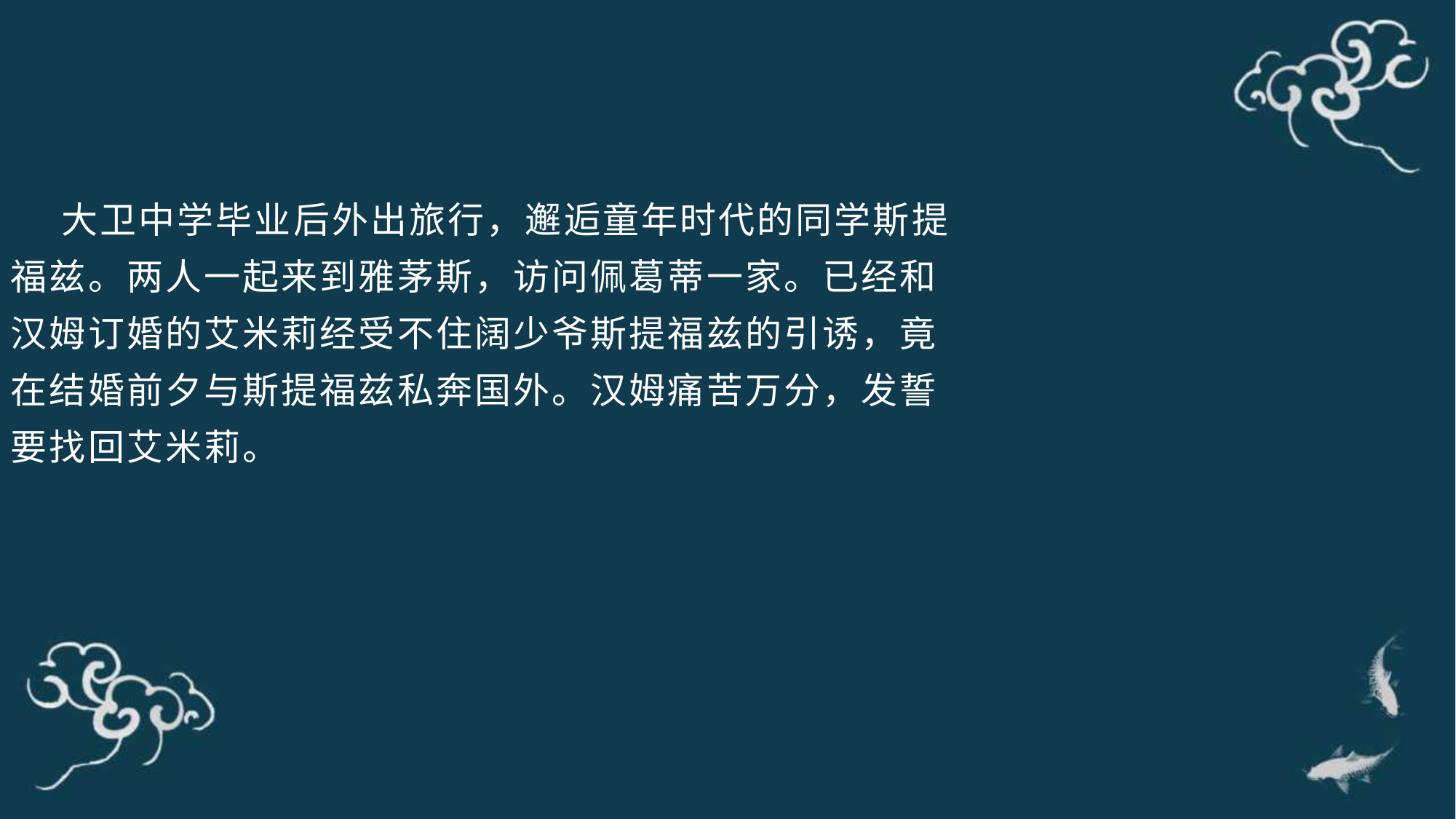

大卫中学毕业后外出旅行，邂逅童年时代的同学斯提福兹。两人一起来到雅茅斯，访问佩葛蒂一家。已经和汉姆订婚的艾米莉经受不住阔少爷斯提福兹的引诱，竟在结婚前夕与斯提福兹私奔国外。汉姆痛苦万分，发誓要找回艾米莉。